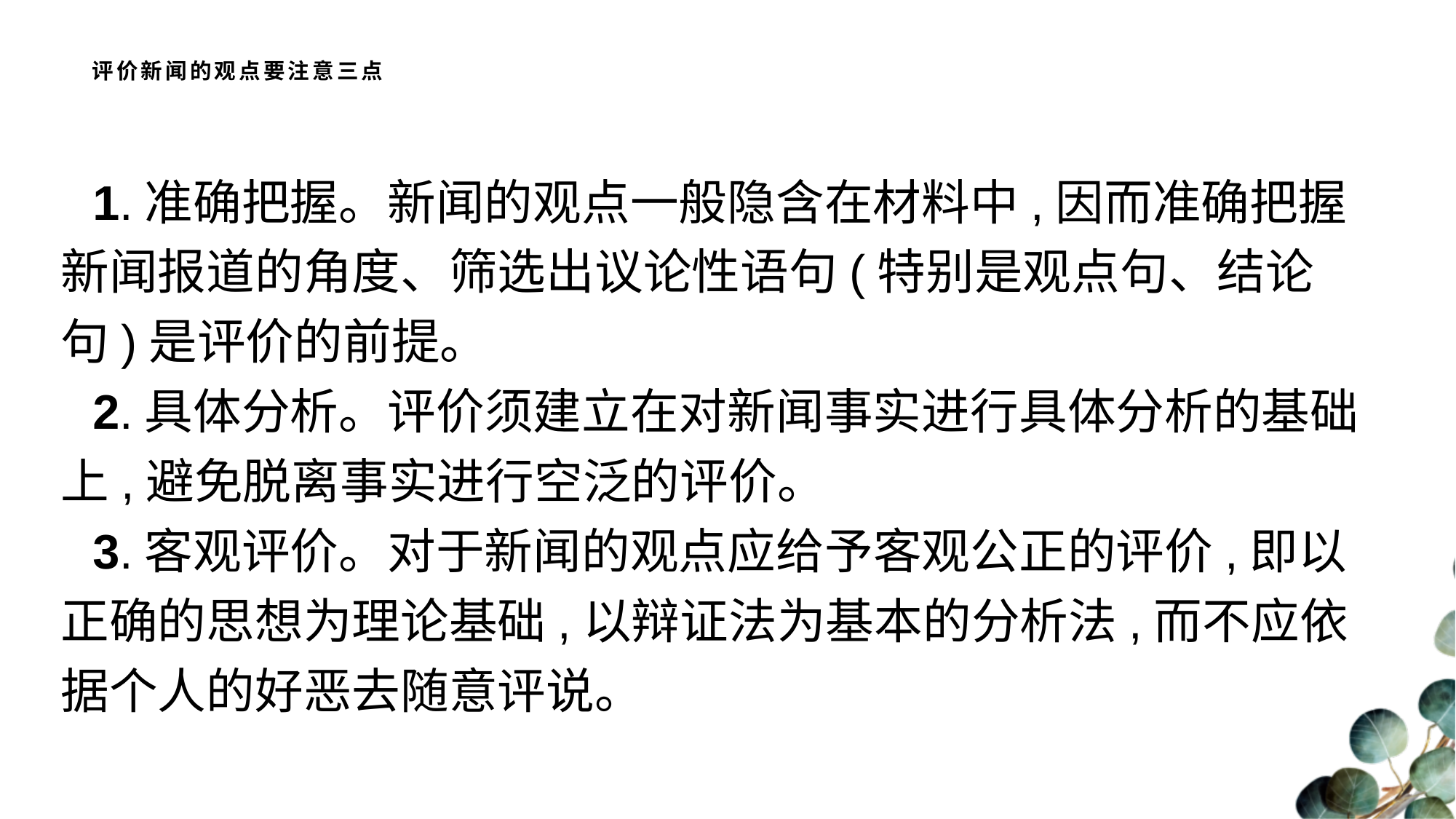

# 评价新闻的观点要注意三点
1.准确把握。新闻的观点一般隐含在材料中,因而准确把握新闻报道的角度、筛选出议论性语句(特别是观点句、结论句)是评价的前提。
2.具体分析。评价须建立在对新闻事实进行具体分析的基础上,避免脱离事实进行空泛的评价。
3.客观评价。对于新闻的观点应给予客观公正的评价,即以正确的思想为理论基础,以辩证法为基本的分析法,而不应依据个人的好恶去随意评说。